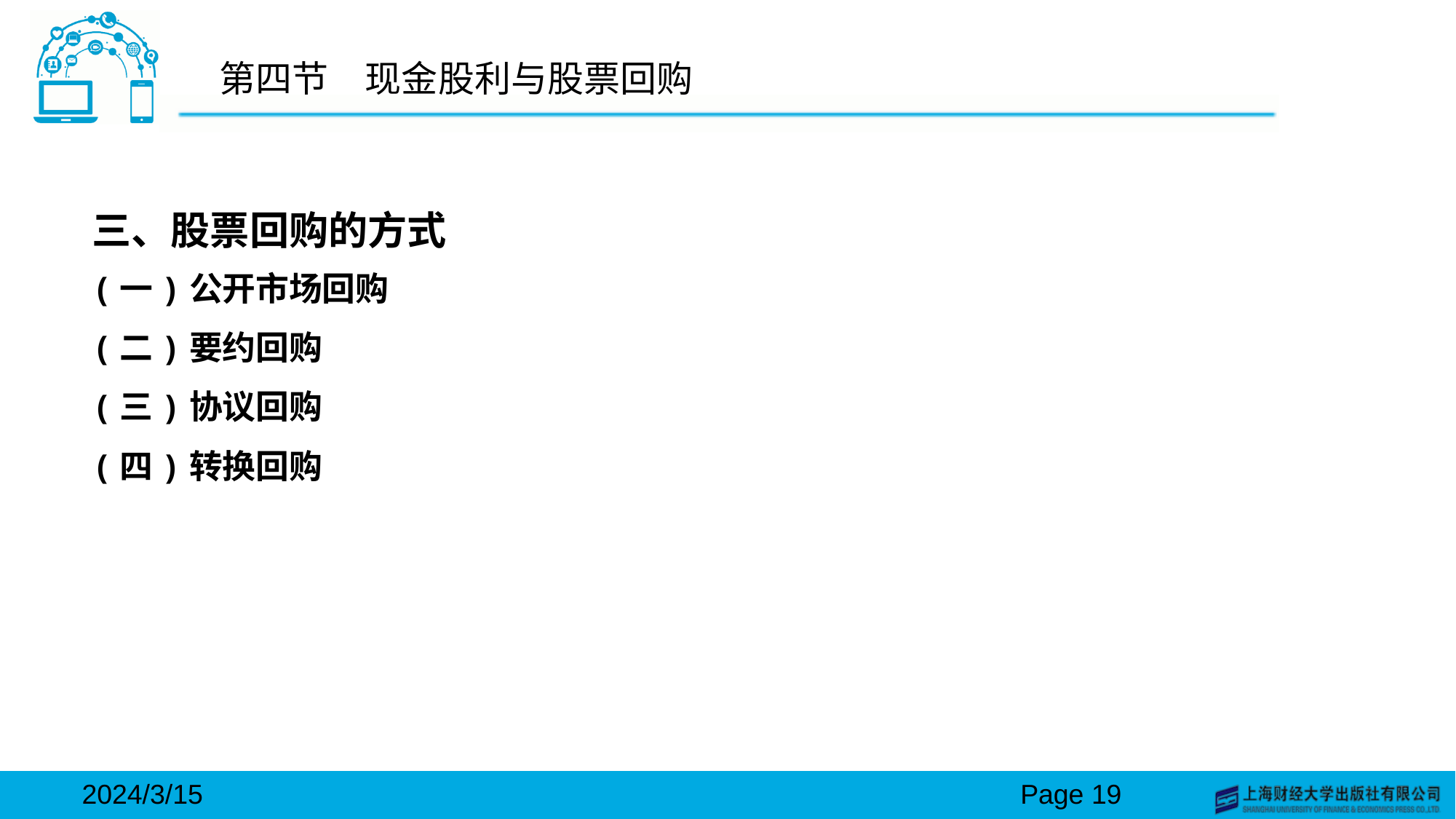

# 第四节　现金股利与股票回购
三、股票回购的方式
(一)公开市场回购
(二)要约回购
(三)协议回购
(四)转换回购

2024/3/15
Page 19